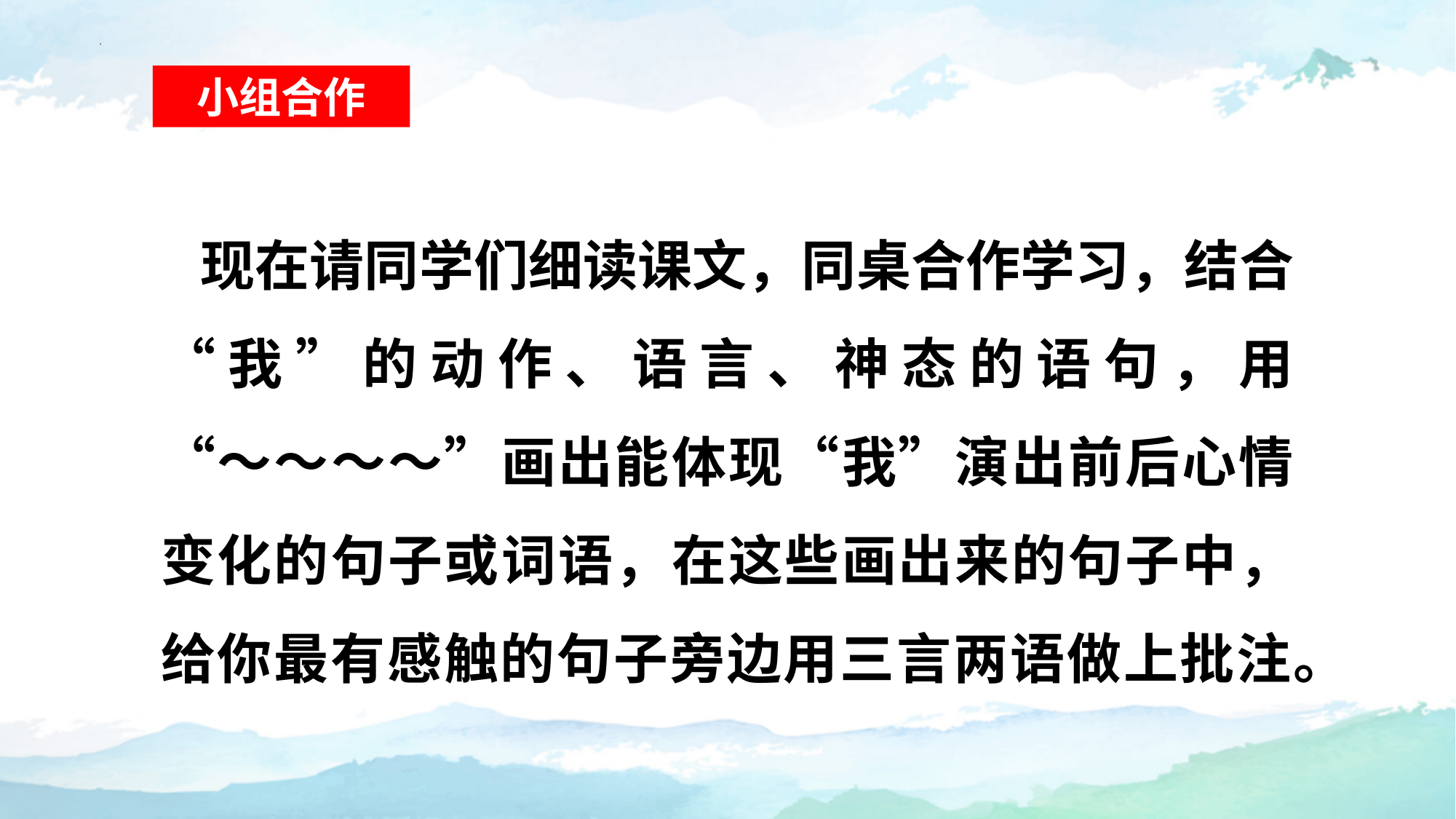

小组合作
   现在请同学们细读课文，同桌合作学习，结合“我”的动作、语言、神态的语句，用“～～～～”画出能体现“我”演出前后心情变化的句子或词语，在这些画出来的句子中，给你最有感触的句子旁边用三言两语做上批注。